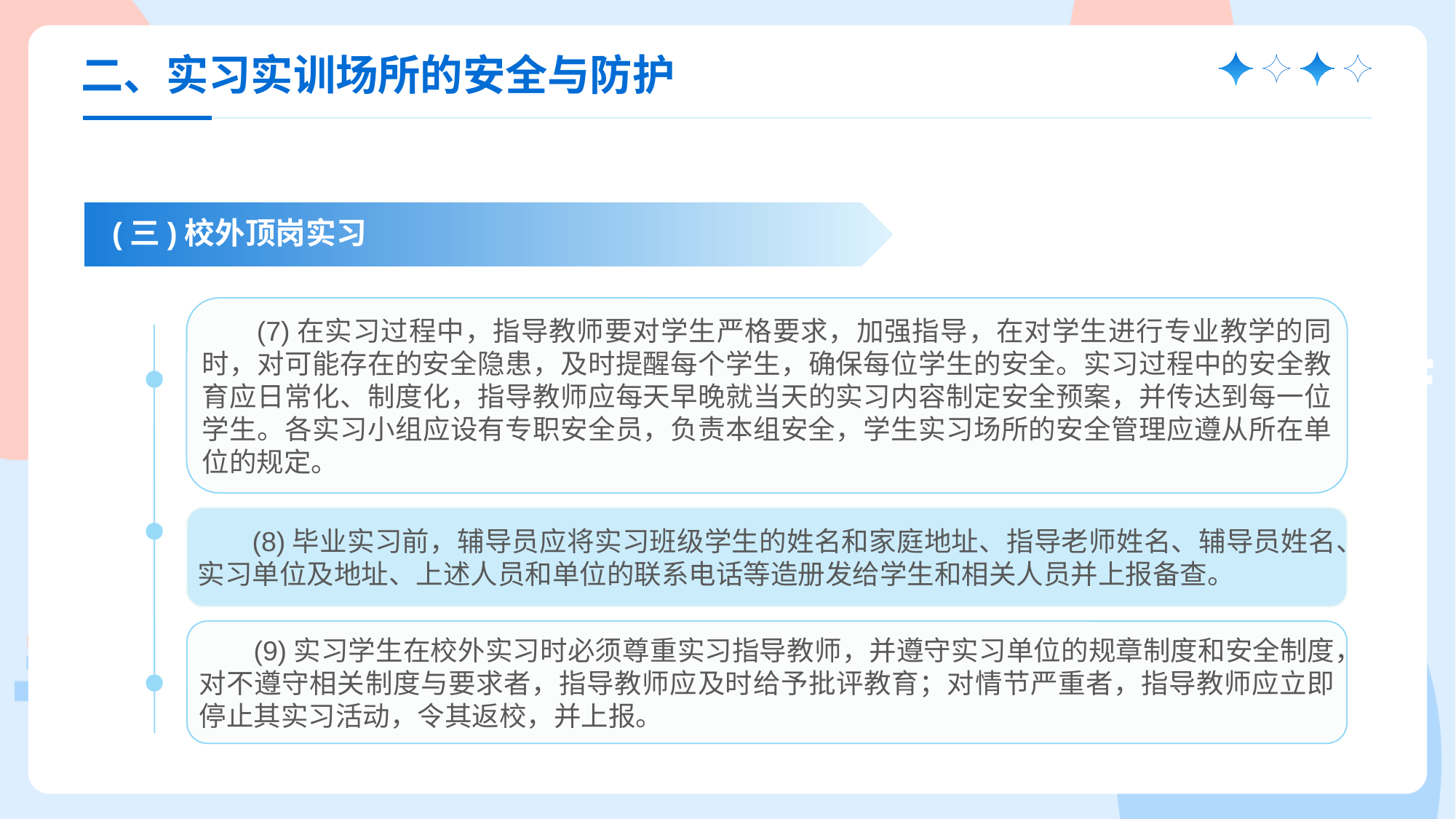

二、实习实训场所的安全与防护
(三)校外顶岗实习
(7)在实习过程中，指导教师要对学生严格要求，加强指导，在对学生进行专业教学的同时，对可能存在的安全隐患，及时提醒每个学生，确保每位学生的安全。实习过程中的安全教育应日常化、制度化，指导教师应每天早晚就当天的实习内容制定安全预案，并传达到每一位学生。各实习小组应设有专职安全员，负责本组安全，学生实习场所的安全管理应遵从所在单位的规定。

(8)毕业实习前，辅导员应将实习班级学生的姓名和家庭地址、指导老师姓名、辅导员姓名、实习单位及地址、上述人员和单位的联系电话等造册发给学生和相关人员并上报备查。
(9)实习学生在校外实习时必须尊重实习指导教师，并遵守实习单位的规章制度和安全制度，对不遵守相关制度与要求者，指导教师应及时给予批评教育；对情节严重者，指导教师应立即停止其实习活动，令其返校，并上报。